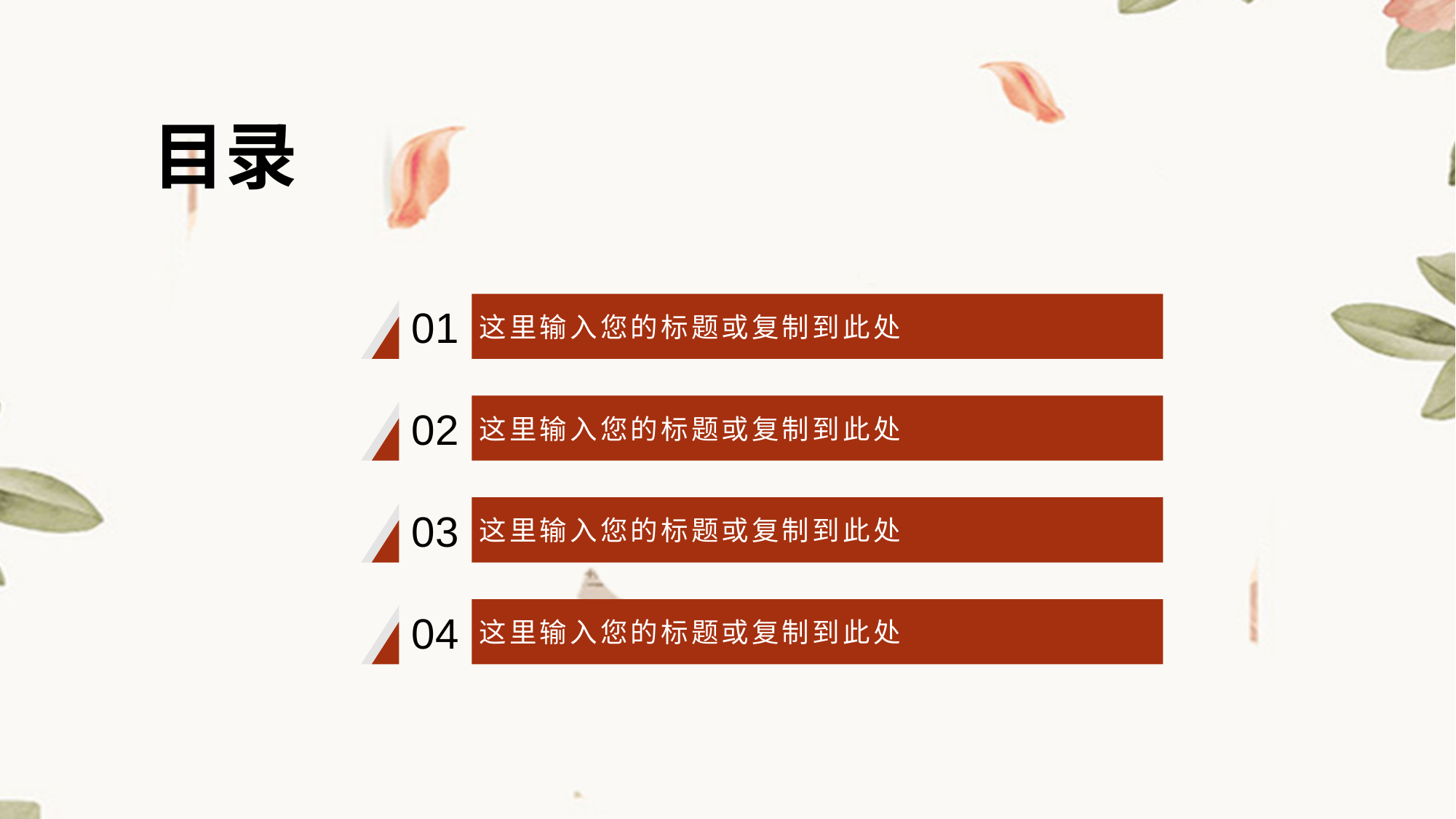

目录
01
这里输入您的标题或复制到此处

02
这里输入您的标题或复制到此处

03
这里输入您的标题或复制到此处

04
这里输入您的标题或复制到此处